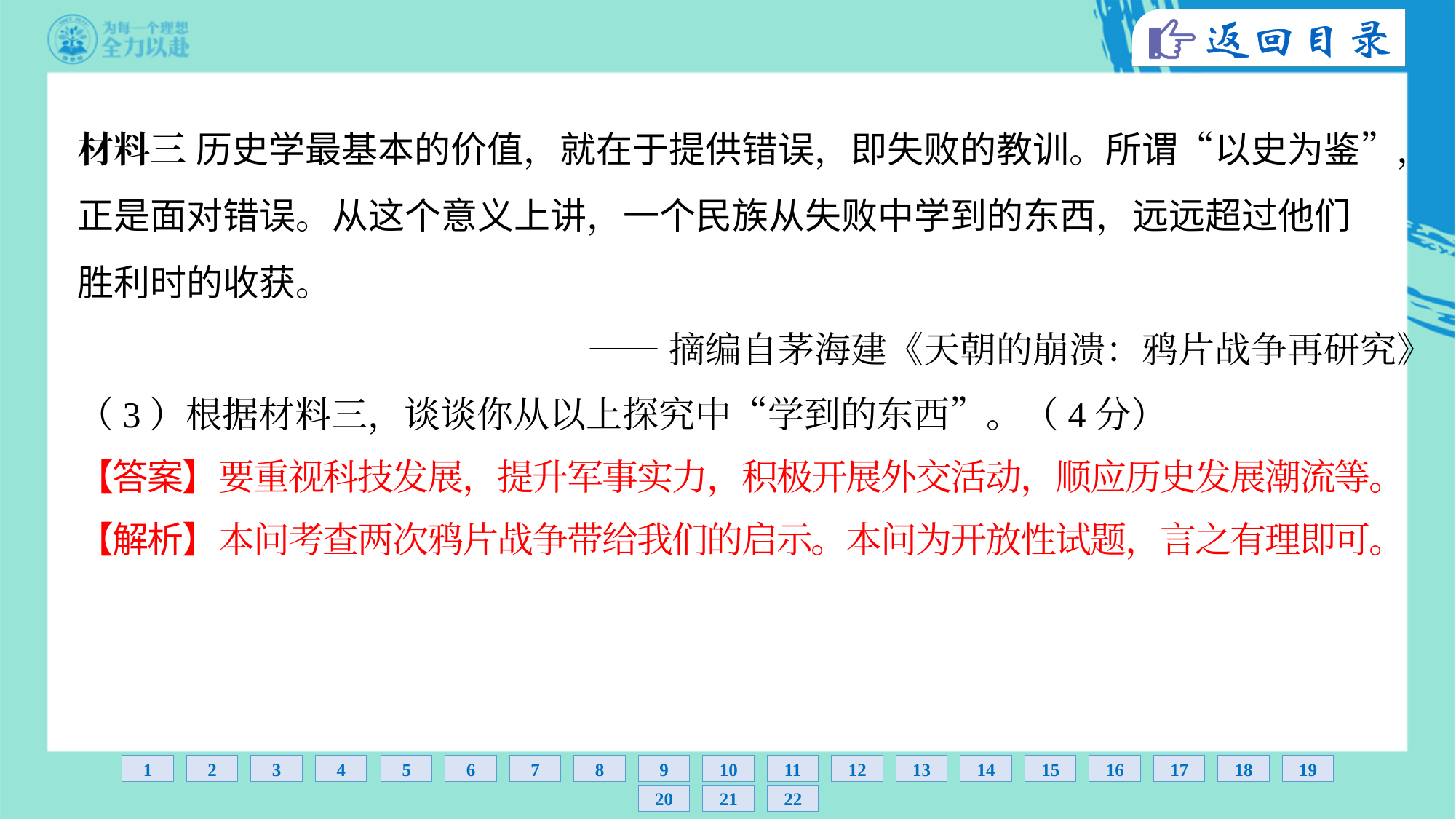

材料三 历史学最基本的价值，就在于提供错误，即失败的教训。所谓“以史为鉴”，
正是面对错误。从这个意义上讲，一个民族从失败中学到的东西，远远超过他们
胜利时的收获。
——摘编自茅海建《天朝的崩溃：鸦片战争再研究》
（3）根据材料三，谈谈你从以上探究中“学到的东西”。（4分）
【答案】要重视科技发展，提升军事实力，积极开展外交活动，顺应历史发展潮流等。
【解析】本问考查两次鸦片战争带给我们的启示。本问为开放性试题，言之有理即可。